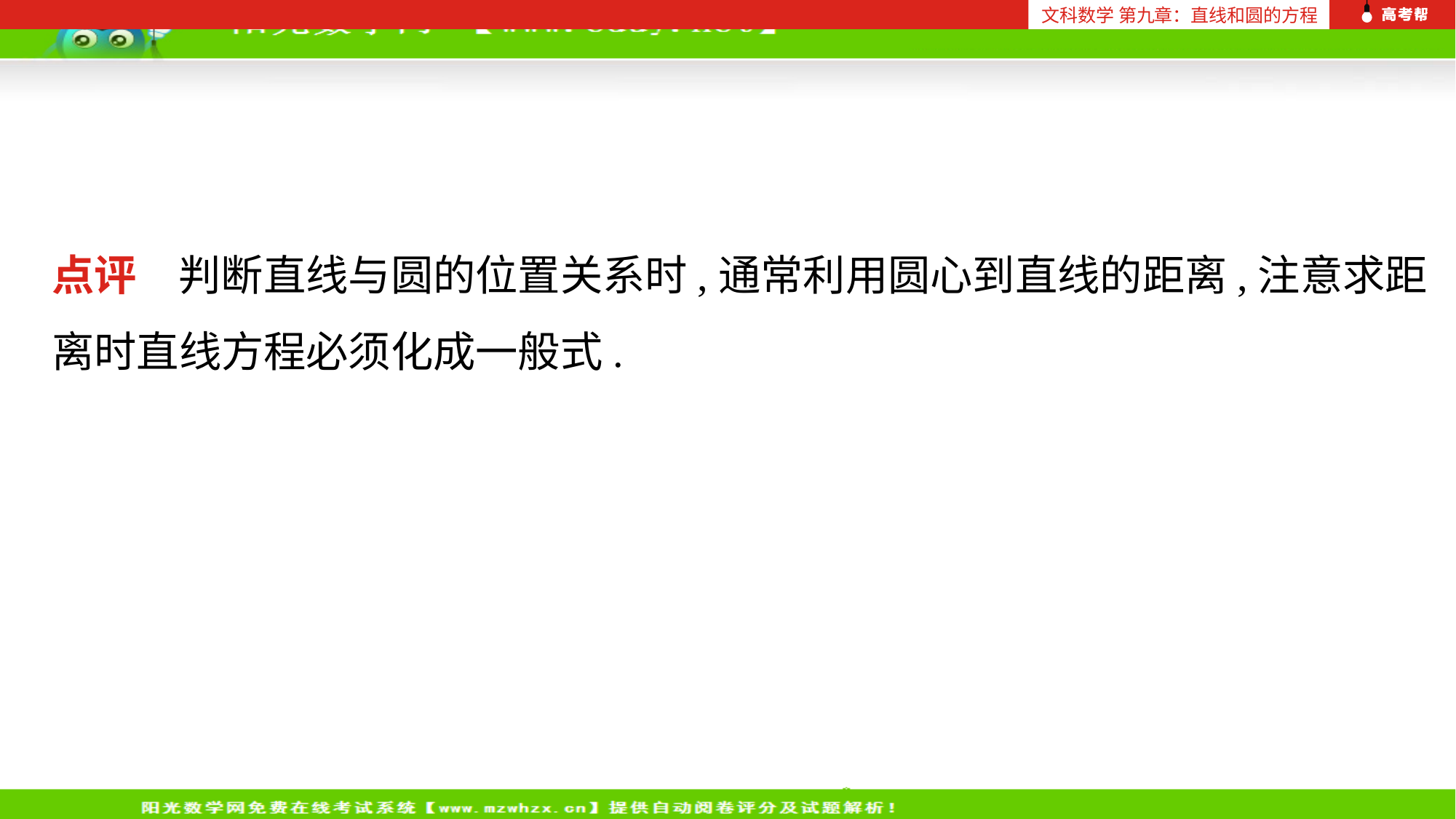

文科数学 第九章：直线和圆的方程

点评　判断直线与圆的位置关系时,通常利用圆心到直线的距离,注意求距离时直线方程必须化成一般式.